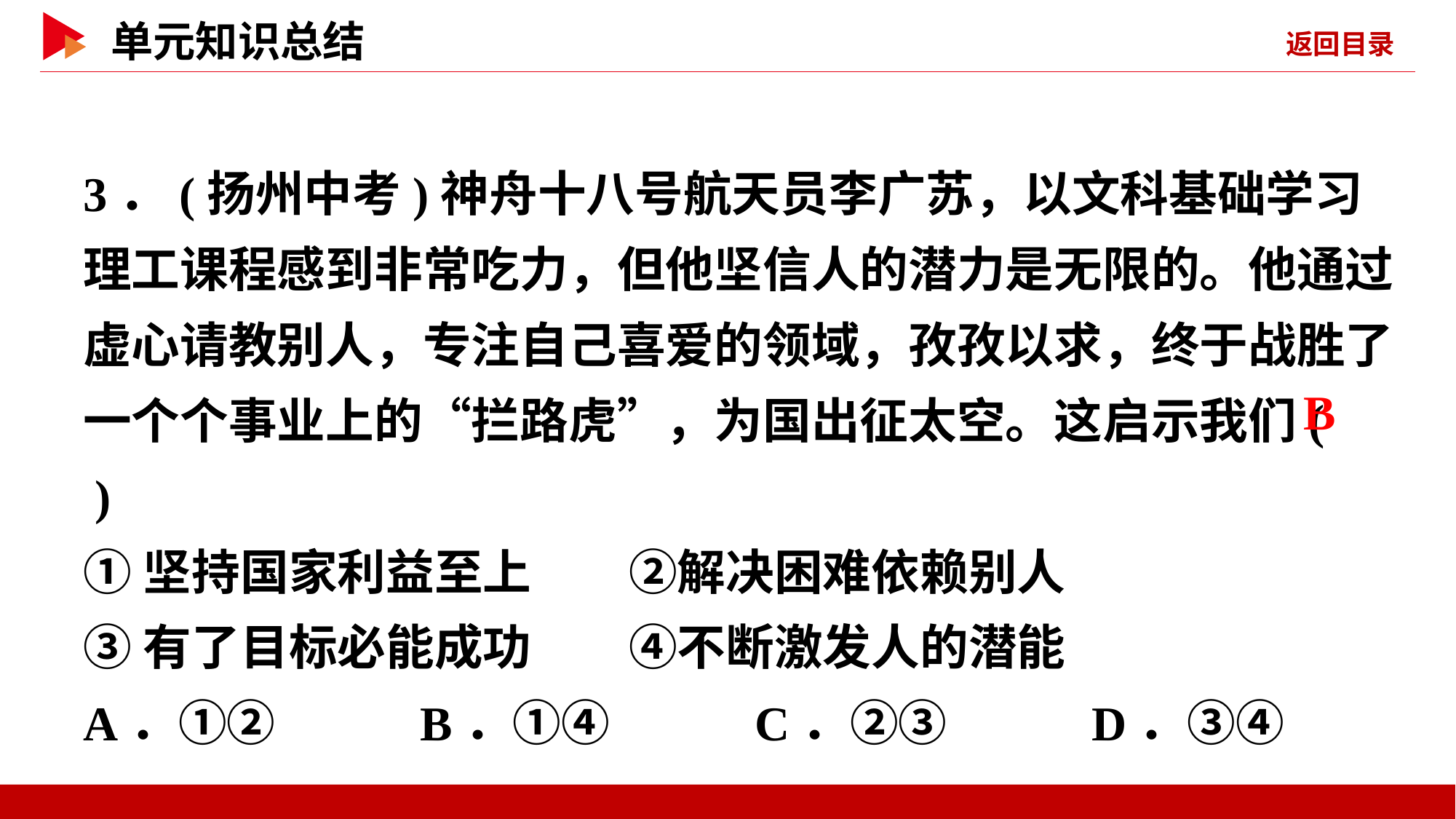

3．(扬州中考)神舟十八号航天员李广苏，以文科基础学习理工课程感到非常吃力，但他坚信人的潜力是无限的。他通过虚心请教别人，专注自己喜爱的领域，孜孜以求，终于战胜了一个个事业上的“拦路虎”，为国出征太空。这启示我们(        )
①坚持国家利益至上	②解决困难依赖别人
③有了目标必能成功	④不断激发人的潜能
A．①②            B．①④            C．②③            D．③④
   B